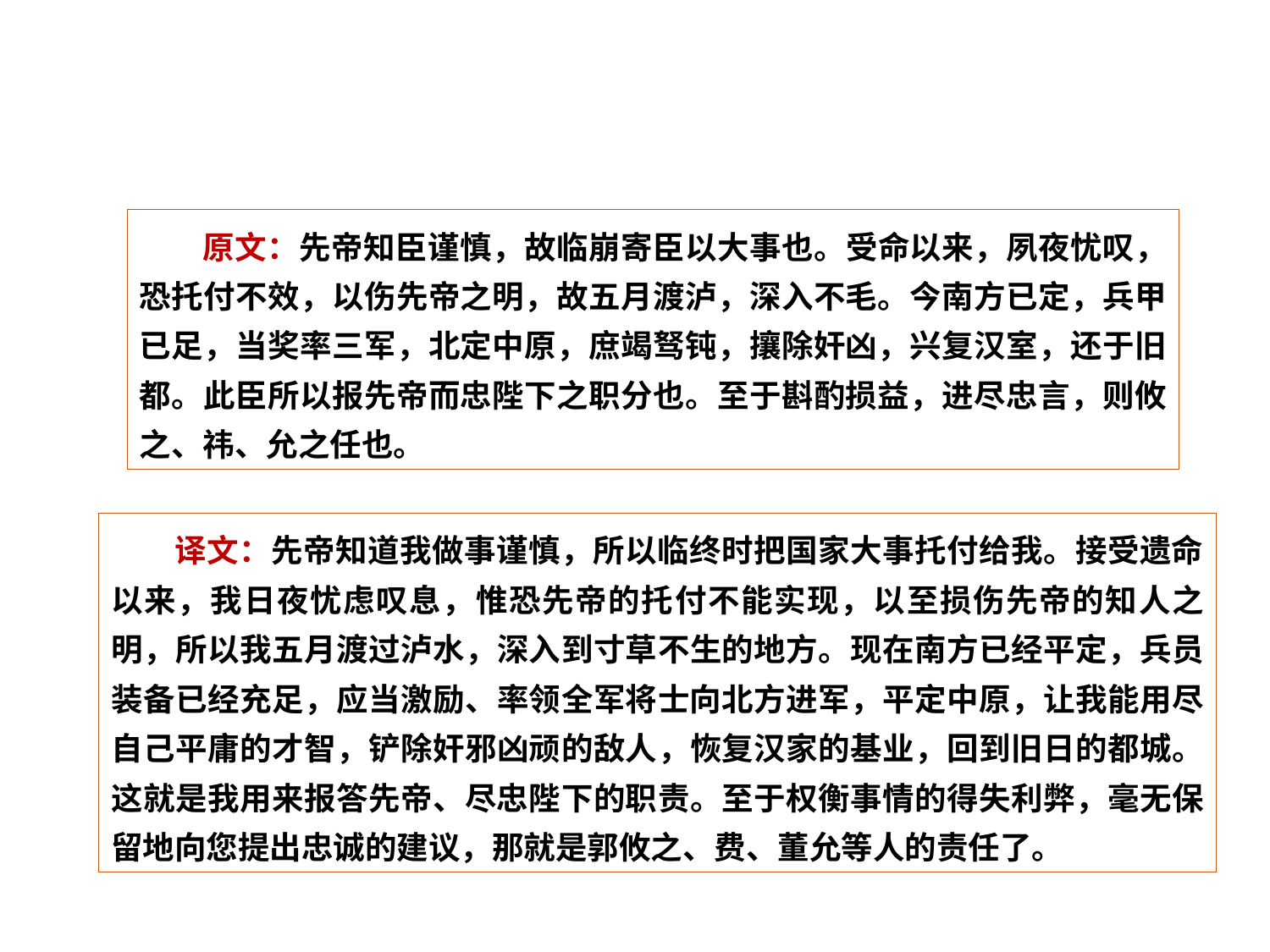

原文：先帝知臣谨慎，故临崩寄臣以大事也。受命以来，夙夜忧叹，恐托付不效，以伤先帝之明，故五月渡泸，深入不毛。今南方已定，兵甲已足，当奖率三军，北定中原，庶竭驽钝，攘除奸凶，兴复汉室，还于旧都。此臣所以报先帝而忠陛下之职分也。至于斟酌损益，进尽忠言，则攸之、祎、允之任也。
译文：先帝知道我做事谨慎，所以临终时把国家大事托付给我。接受遗命以来，我日夜忧虑叹息，惟恐先帝的托付不能实现，以至损伤先帝的知人之明，所以我五月渡过泸水，深入到寸草不生的地方。现在南方已经平定，兵员装备已经充足，应当激励、率领全军将士向北方进军，平定中原，让我能用尽自己平庸的才智，铲除奸邪凶顽的敌人，恢复汉家的基业，回到旧日的都城。这就是我用来报答先帝、尽忠陛下的职责。至于权衡事情的得失利弊，毫无保留地向您提出忠诚的建议，那就是郭攸之、费、董允等人的责任了。